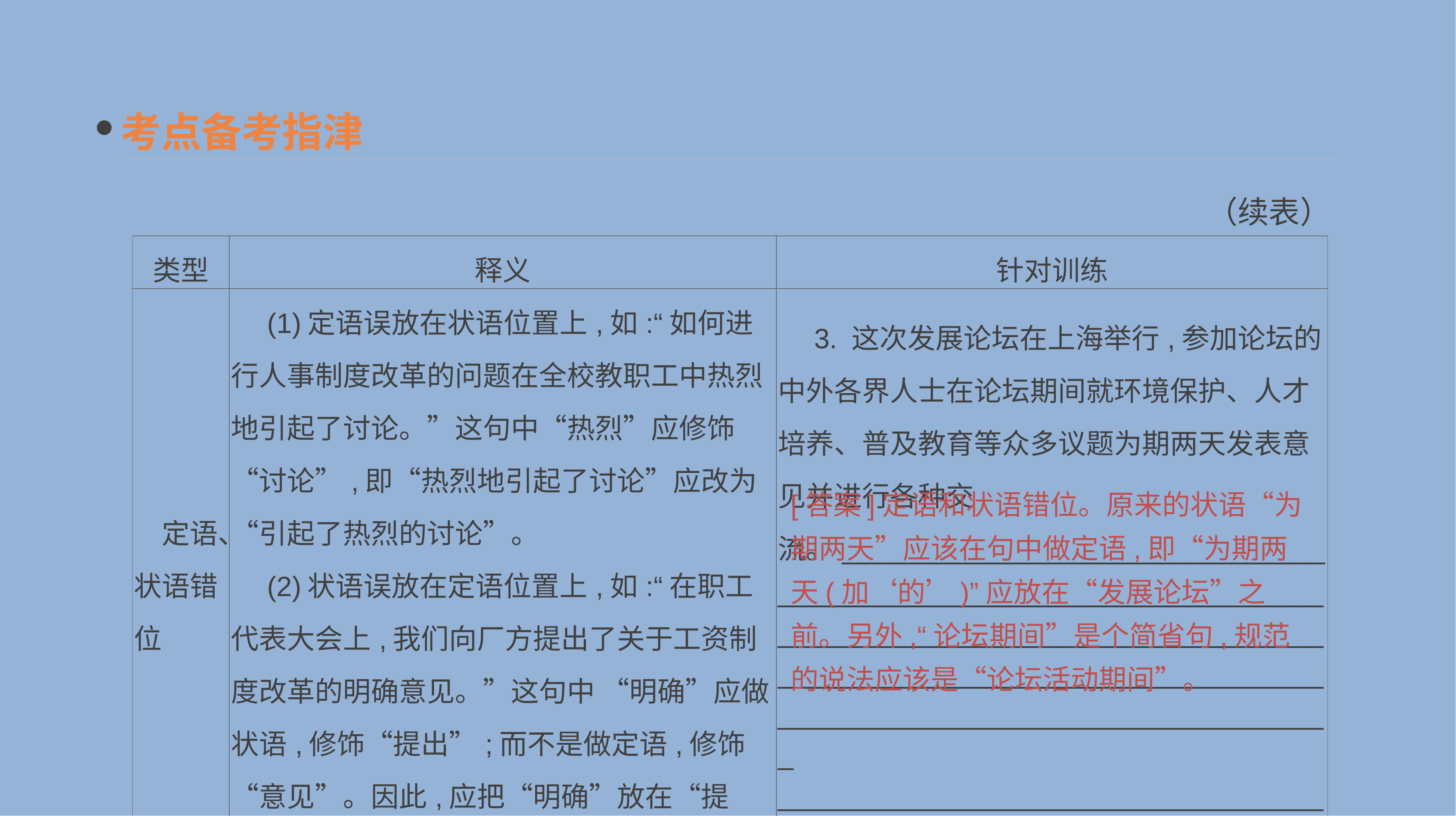

考点备考指津

（续表）
| 类型 | 释义 | 针对训练 |
| --- | --- | --- |
| 定语、状语错位 | (1)定语误放在状语位置上,如:“如何进行人事制度改革的问题在全校教职工中热烈地引起了讨论。”这句中“热烈”应修饰“讨论”,即“热烈地引起了讨论”应改为“引起了热烈的讨论”。 　(2)状语误放在定语位置上,如:“在职工代表大会上,我们向厂方提出了关于工资制度改革的明确意见。”这句中 “明确”应做状语,修饰“提出”;而不是做定语,修饰“意见”。因此,应把“明确”放在“提出”之前 | 3. 这次发展论坛在上海举行,参加论坛的中外各界人士在论坛期间就环境保护、人才培养、普及教育等众多议题为期两天发表意见并进行各种交流。\_\_\_\_\_\_\_\_\_\_\_\_\_\_\_\_\_\_\_\_\_\_\_\_\_\_\_\_\_\_\_\_\_\_\_\_\_\_\_\_\_\_\_\_\_\_\_\_\_\_\_\_\_\_\_\_\_\_\_\_\_\_\_\_\_\_\_\_\_\_\_\_\_\_\_\_\_\_\_\_\_\_\_\_\_\_\_\_\_\_\_\_\_\_\_\_\_\_\_\_\_\_\_\_\_\_\_\_\_\_\_\_\_\_\_\_\_\_\_\_\_\_\_\_\_\_\_\_\_\_\_\_\_\_\_\_\_\_\_\_\_\_\_\_\_\_\_\_\_\_\_\_\_\_\_\_\_\_\_\_\_\_\_\_\_\_\_\_\_\_\_\_ \_\_\_\_\_\_\_\_\_\_\_\_\_\_\_\_\_\_\_\_\_\_\_\_\_\_\_\_\_\_\_\_\_\_\_\_\_\_\_\_\_\_\_ |
[答案]定语和状语错位。原来的状语“为期两天”应该在句中做定语,即“为期两天(加‘的’)”应放在“发展论坛”之前。另外,“论坛期间”是个简省句,规范的说法应该是“论坛活动期间”。